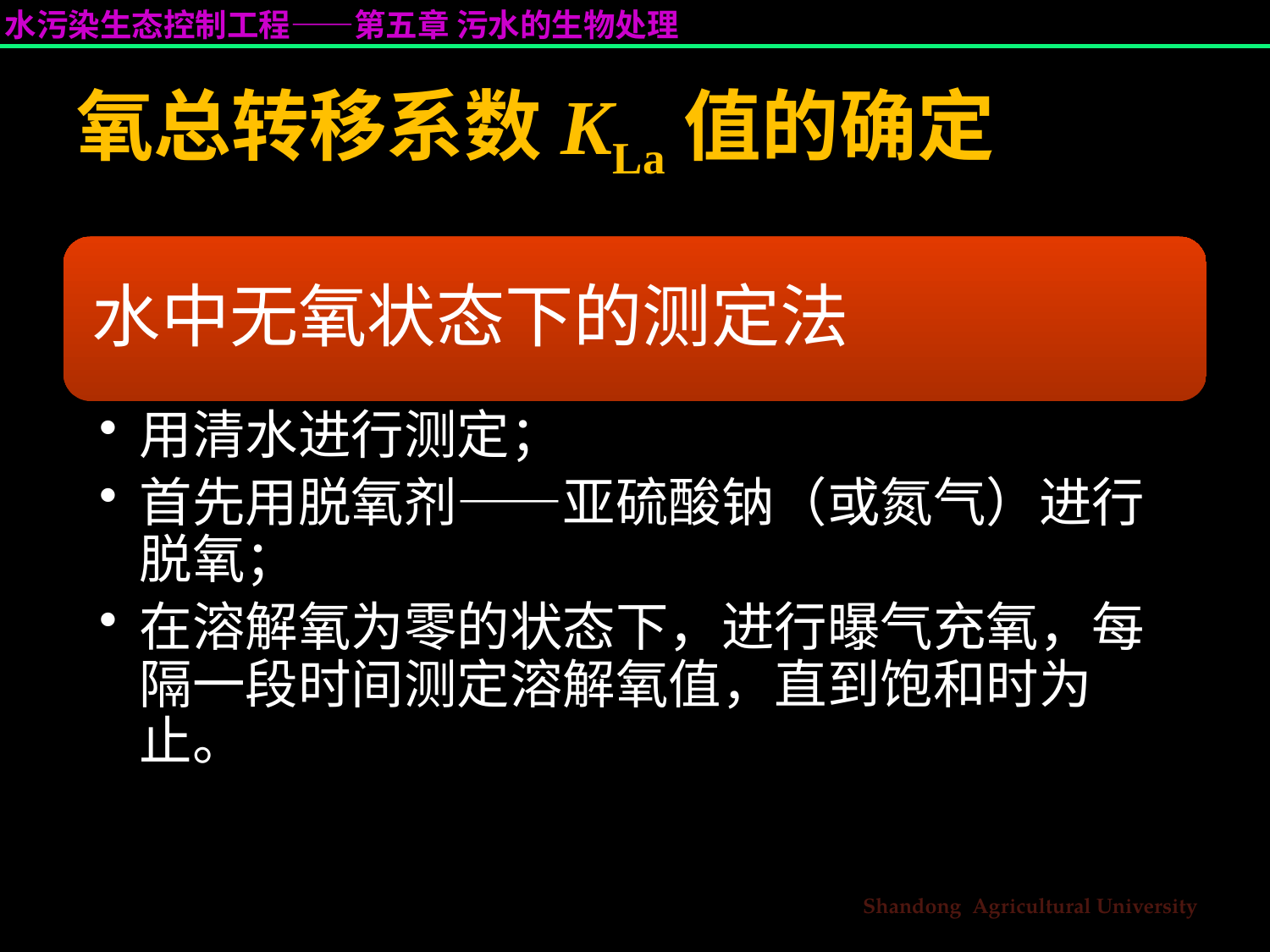

# 氧总转移系数KLa值的确定
水中无氧状态下的测定法
用清水进行测定；
首先用脱氧剂——亚硫酸钠（或氮气）进行脱氧；
在溶解氧为零的状态下，进行曝气充氧，每隔一段时间测定溶解氧值，直到饱和时为止。